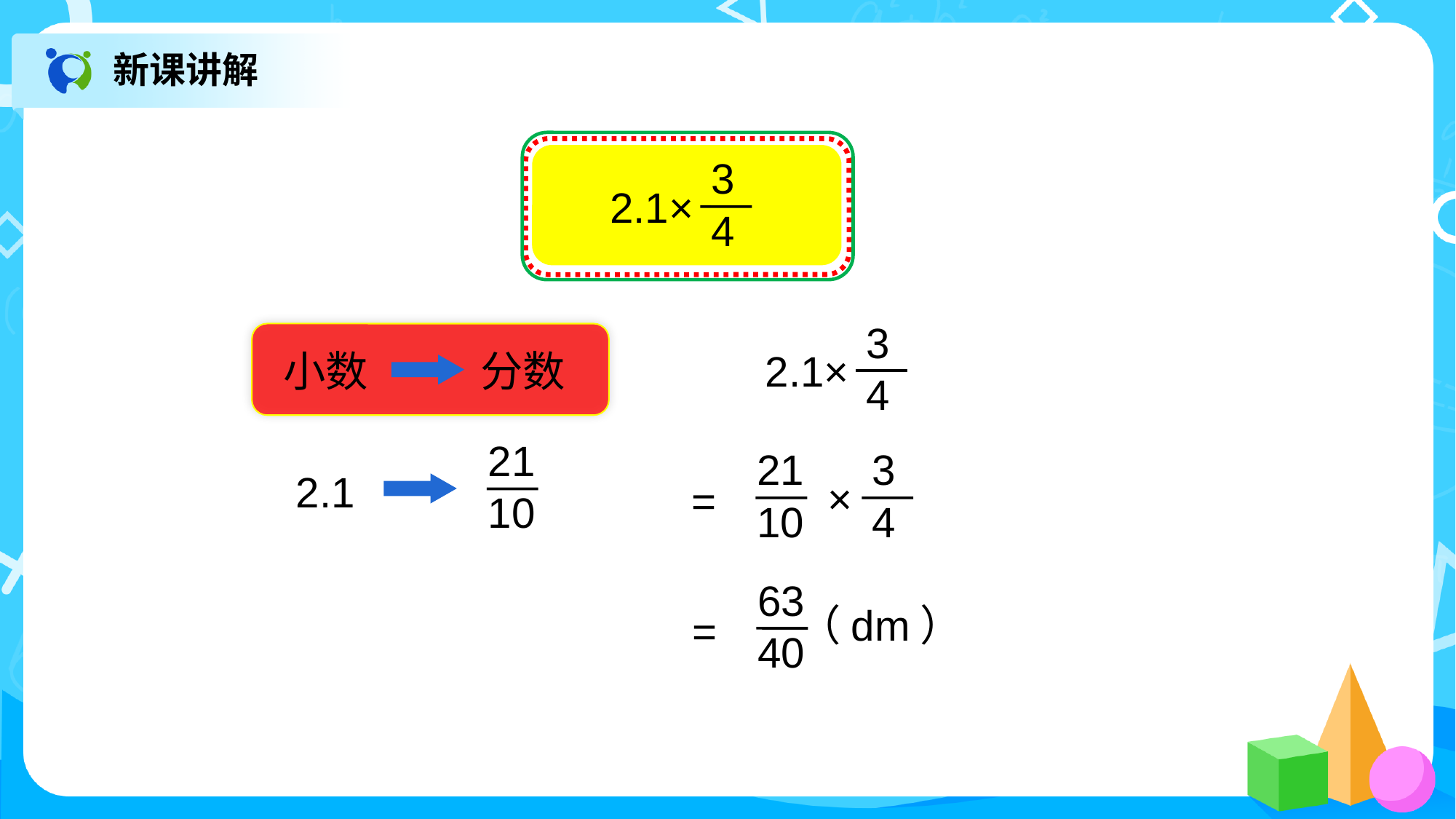

新课讲解

3
4

2.1×

小数
分数

3
4

2.1×
21
10

21
10

3
4

     ×
=
2.1

63
40

（dm）
=